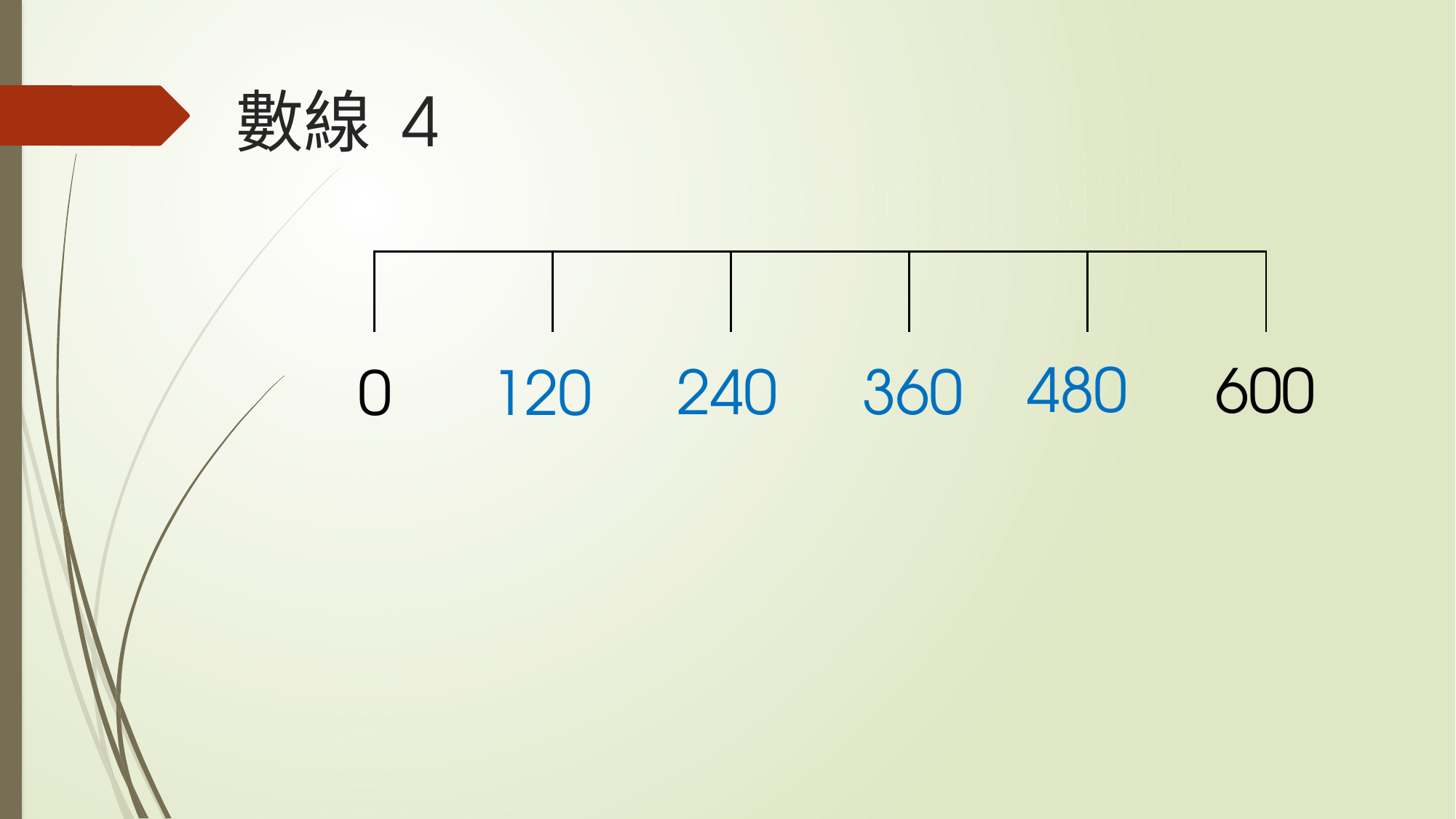

# 數線 4
|  |  |  |  |  |  |  |  |  |  |
| --- | --- | --- | --- | --- | --- | --- | --- | --- | --- |
|  |  |  |  |  |  |  |  |  |  |
480
600
240
360
0
120